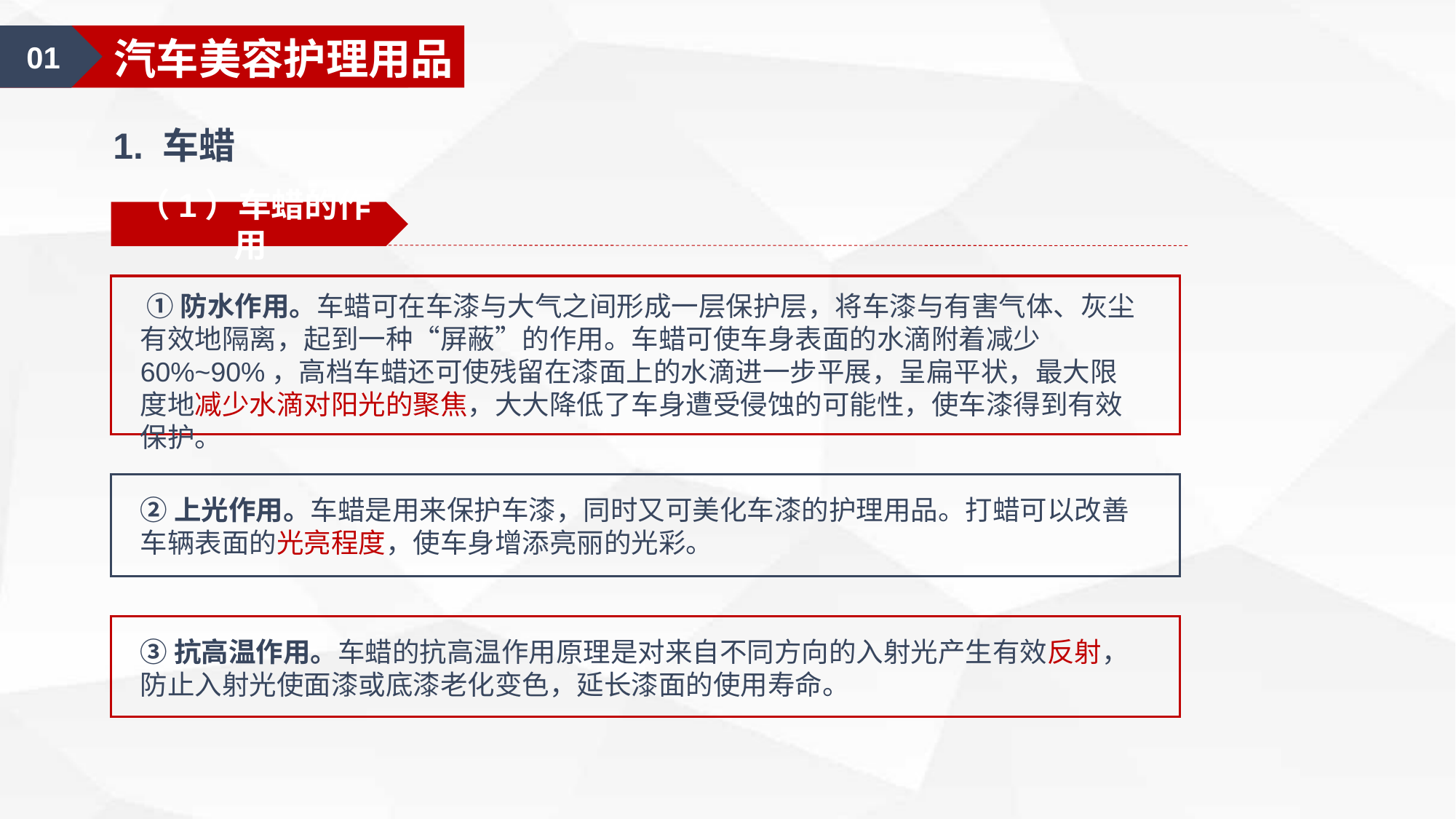

01
汽车美容认知

01
汽车美容护理用品
1. 车蜡
（1）车蜡的作用

 ①防水作用。车蜡可在车漆与大气之间形成一层保护层，将车漆与有害气体、灰尘有效地隔离，起到一种“屏蔽”的作用。车蜡可使车身表面的水滴附着减少 60%~90%，高档车蜡还可使残留在漆面上的水滴进一步平展，呈扁平状，最大限度地减少水滴对阳光的聚焦，大大降低了车身遭受侵蚀的可能性，使车漆得到有效保护。

②上光作用。车蜡是用来保护车漆，同时又可美化车漆的护理用品。打蜡可以改善车辆表面的光亮程度，使车身增添亮丽的光彩。

③抗高温作用。车蜡的抗高温作用原理是对来自不同方向的入射光产生有效反射，防止入射光使面漆或底漆老化变色，延长漆面的使用寿命。